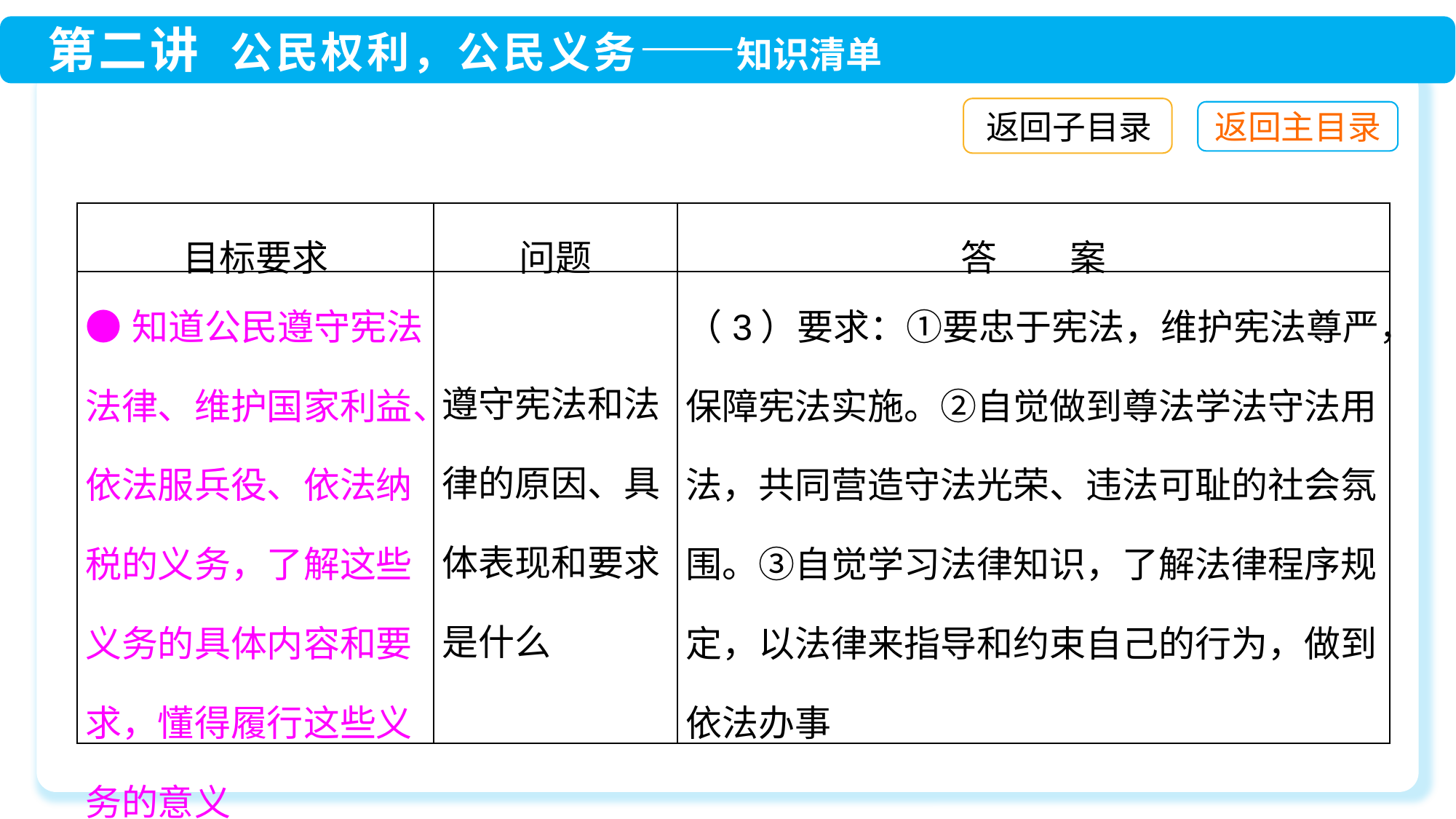

返回子目录
| 目标要求 | 问题 | 答　　案 |
| --- | --- | --- |
| ●知道公民遵守宪法法律、维护国家利益、依法服兵役、依法纳税的义务，了解这些义务的具体内容和要求，懂得履行这些义务的意义 | 遵守宪法和法律的原因、具体表现和要求是什么 | （3）要求：①要忠于宪法，维护宪法尊严，保障宪法实施。②自觉做到尊法学法守法用法，共同营造守法光荣、违法可耻的社会氛围。③自觉学习法律知识，了解法律程序规定，以法律来指导和约束自己的行为，做到依法办事 |